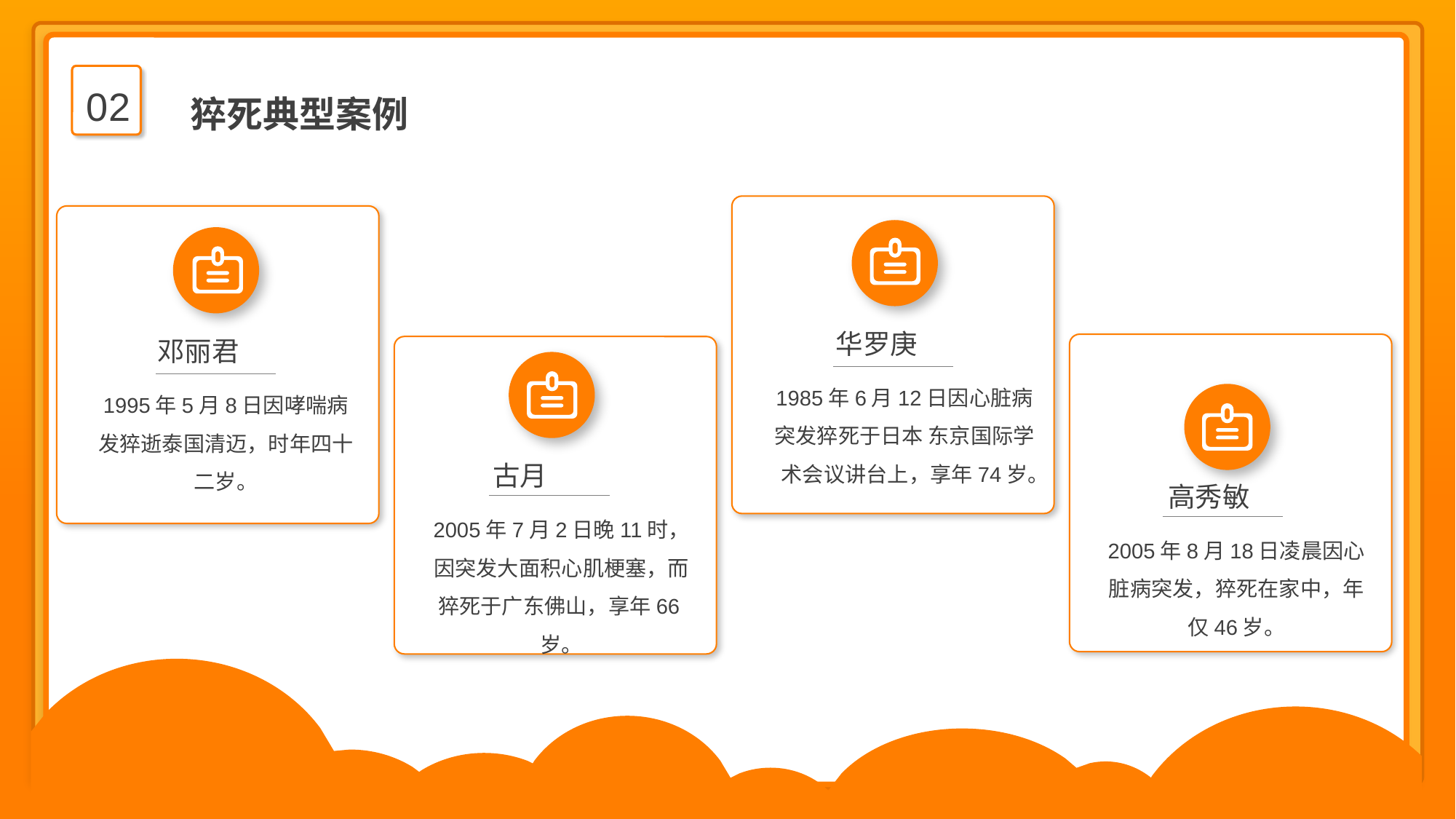

02
猝死典型案例

华罗庚
1985年6月12日因心脏病突发猝死于日本 东京国际学术会议讲台上，享年74岁。

邓丽君
1995年5月8日因哮喘病发猝逝泰国清迈，时年四十二岁。

高秀敏
2005年8月18日凌晨因心脏病突发，猝死在家中，年仅46岁。

古月
2005年7月2日晚11时，因突发大面积心肌梗塞，而猝死于广东佛山，享年66岁。